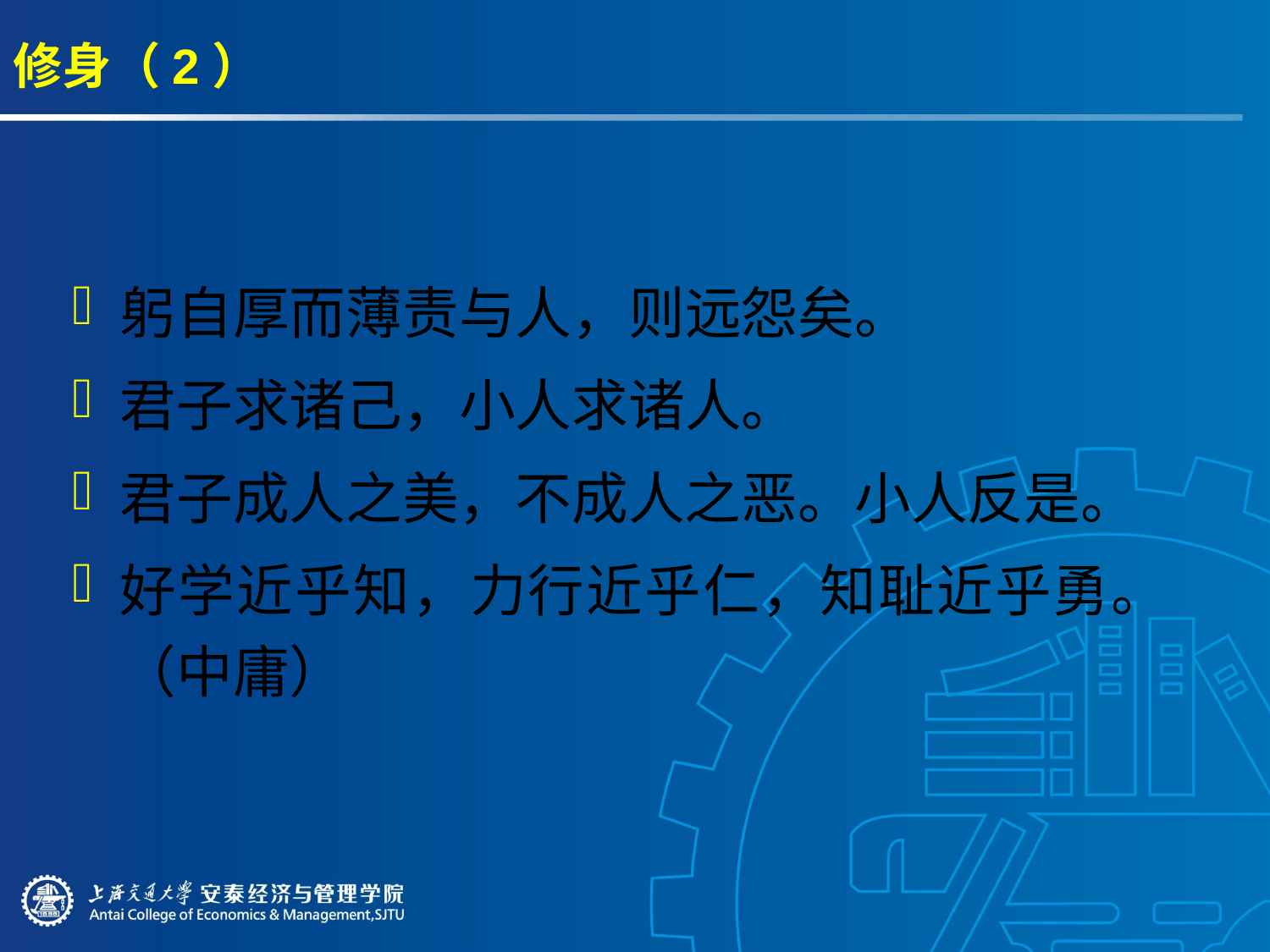

# 修身（2）
躬自厚而薄责与人，则远怨矣。
君子求诸己，小人求诸人。
君子成人之美，不成人之恶。小人反是。
好学近乎知，力行近乎仁，知耻近乎勇。（中庸）